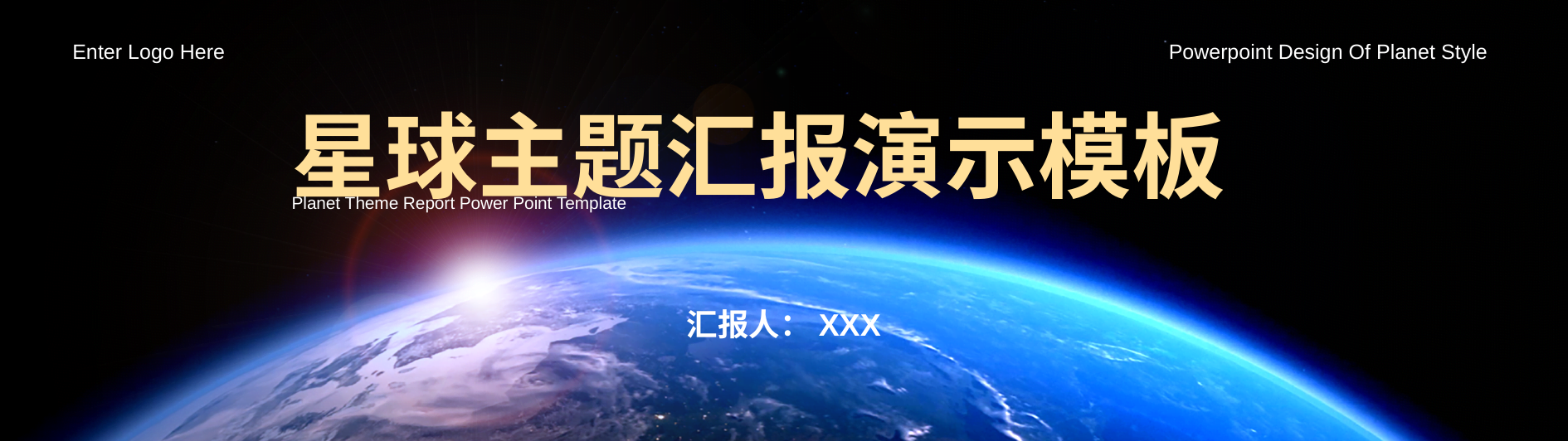

Enter Logo Here
Powerpoint Design Of Planet Style
星球主题汇报演示模板
Planet Theme Report Power Point Template
汇报人：XXX